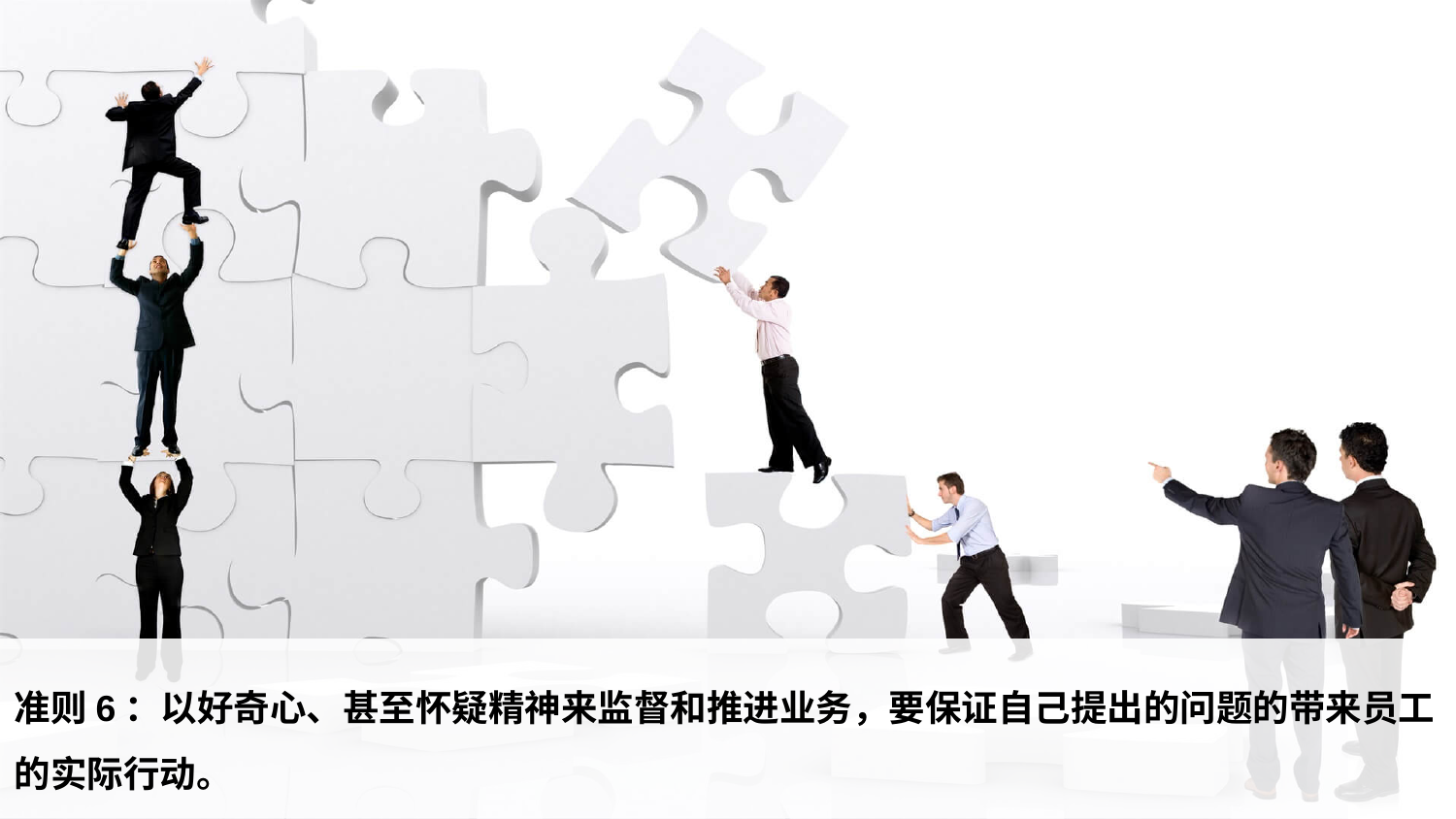

准则6：以好奇心、甚至怀疑精神来监督和推进业务，要保证自己提出的问题的带来员工的实际行动。